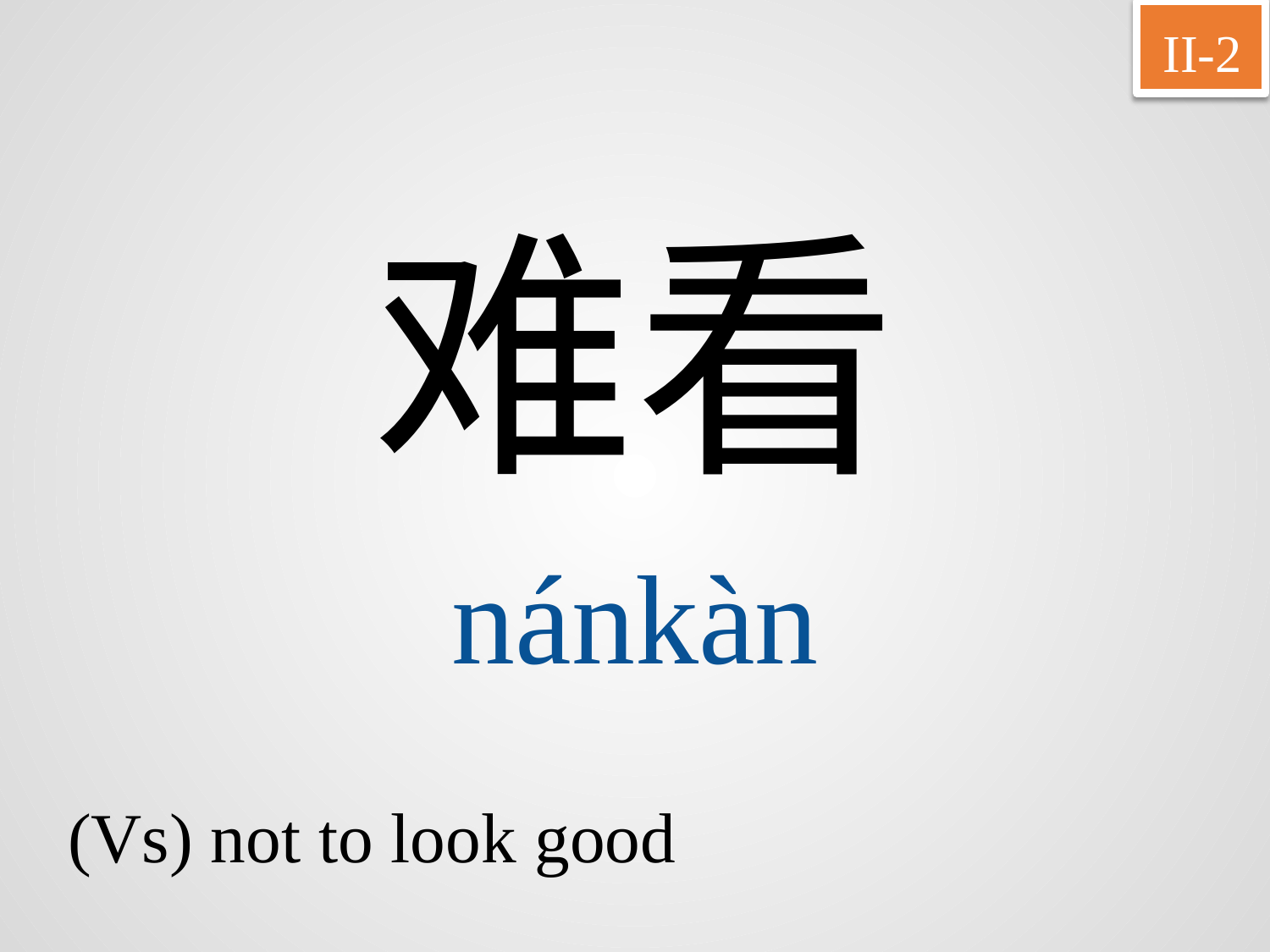

II-2

难看
nánkàn
(Vs) not to look good